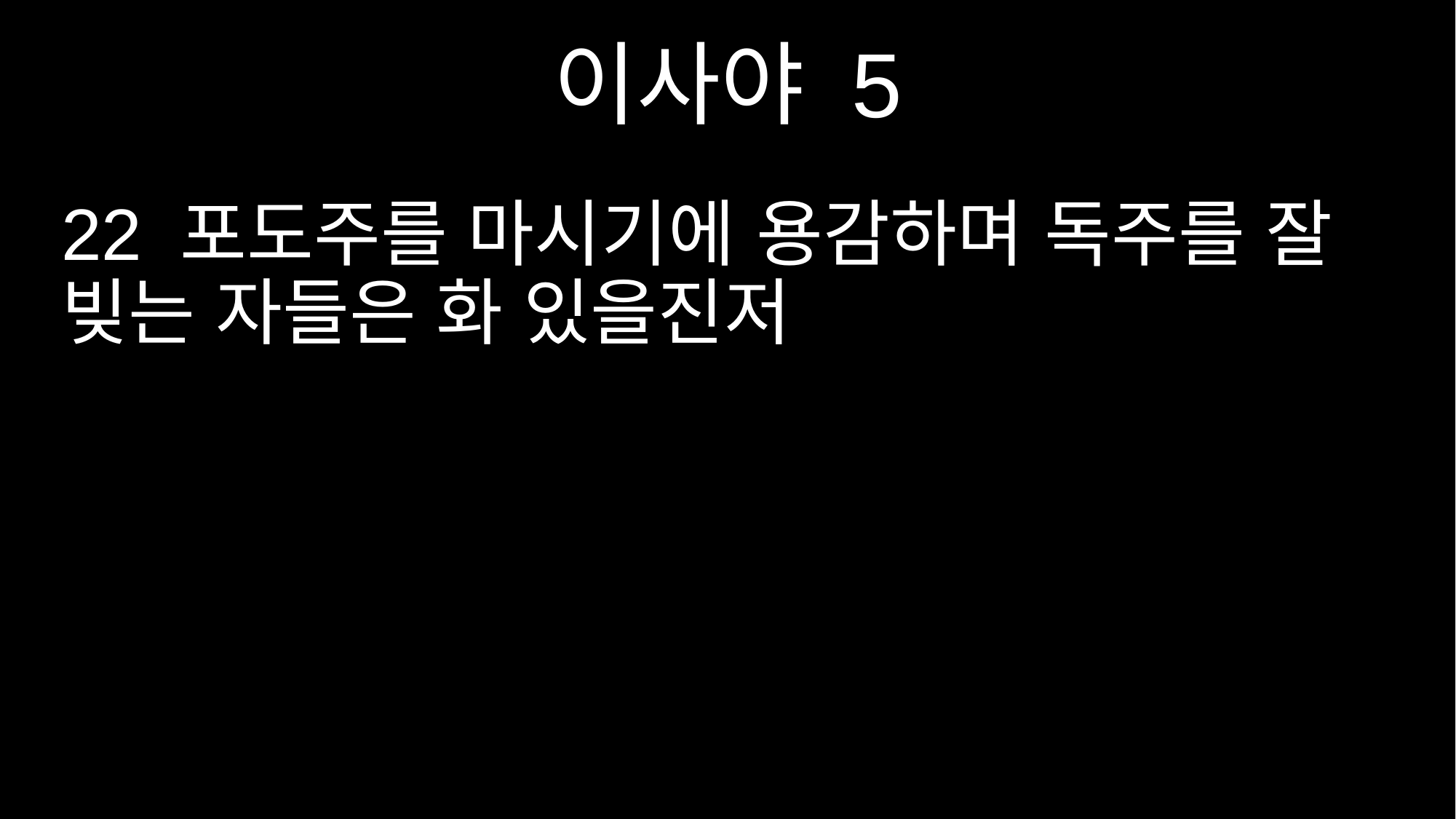

이사야 5
22 포도주를 마시기에 용감하며 독주를 잘 빚는 자들은 화 있을진저